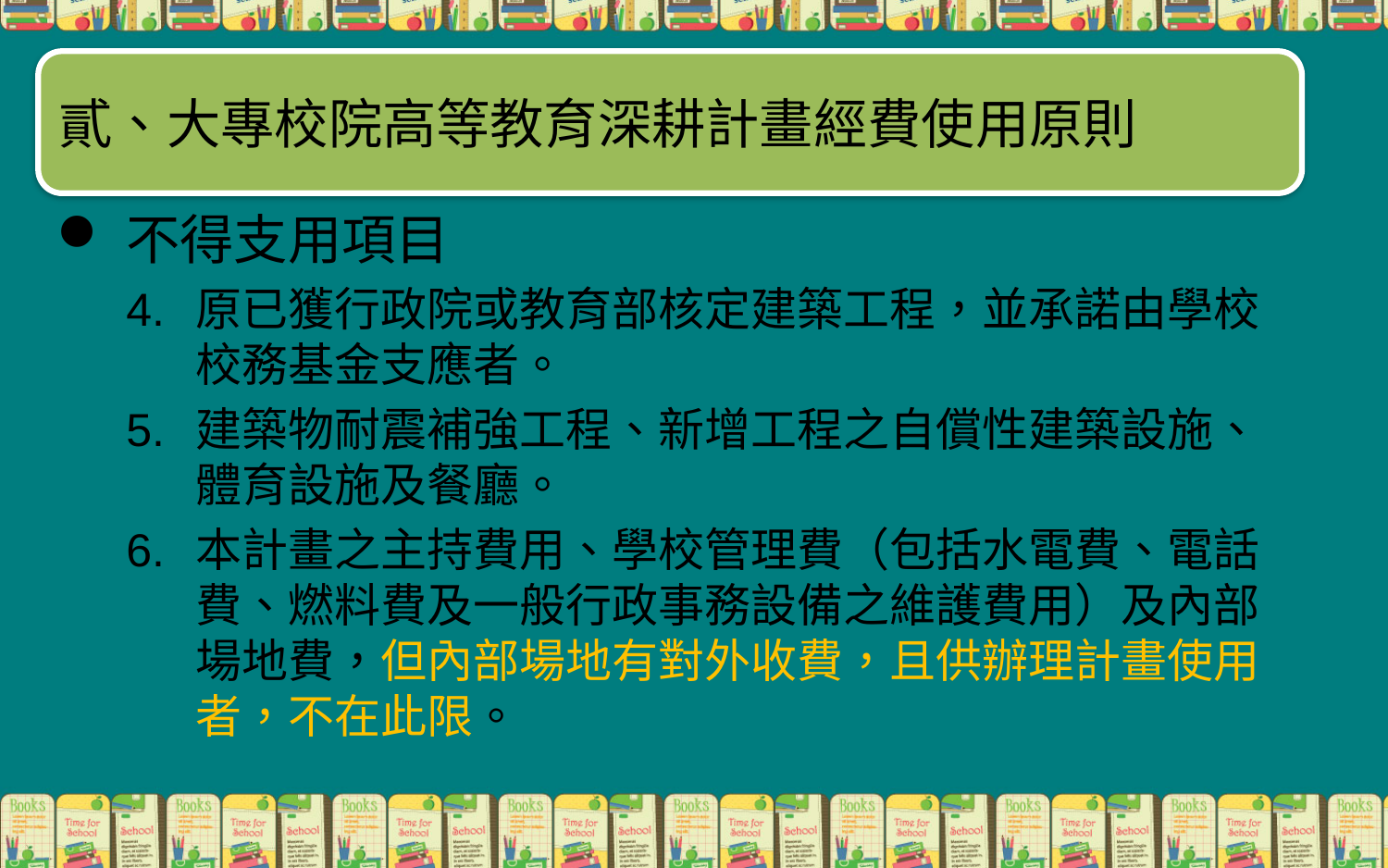

貳、大專校院高等教育深耕計畫經費使用原則
不得支用項目
原已獲行政院或教育部核定建築工程，並承諾由學校校務基金支應者。
建築物耐震補強工程、新增工程之自償性建築設施、體育設施及餐廳。
本計畫之主持費用、學校管理費（包括水電費、電話費、燃料費及一般行政事務設備之維護費用）及內部場地費，但內部場地有對外收費，且供辦理計畫使用者，不在此限。